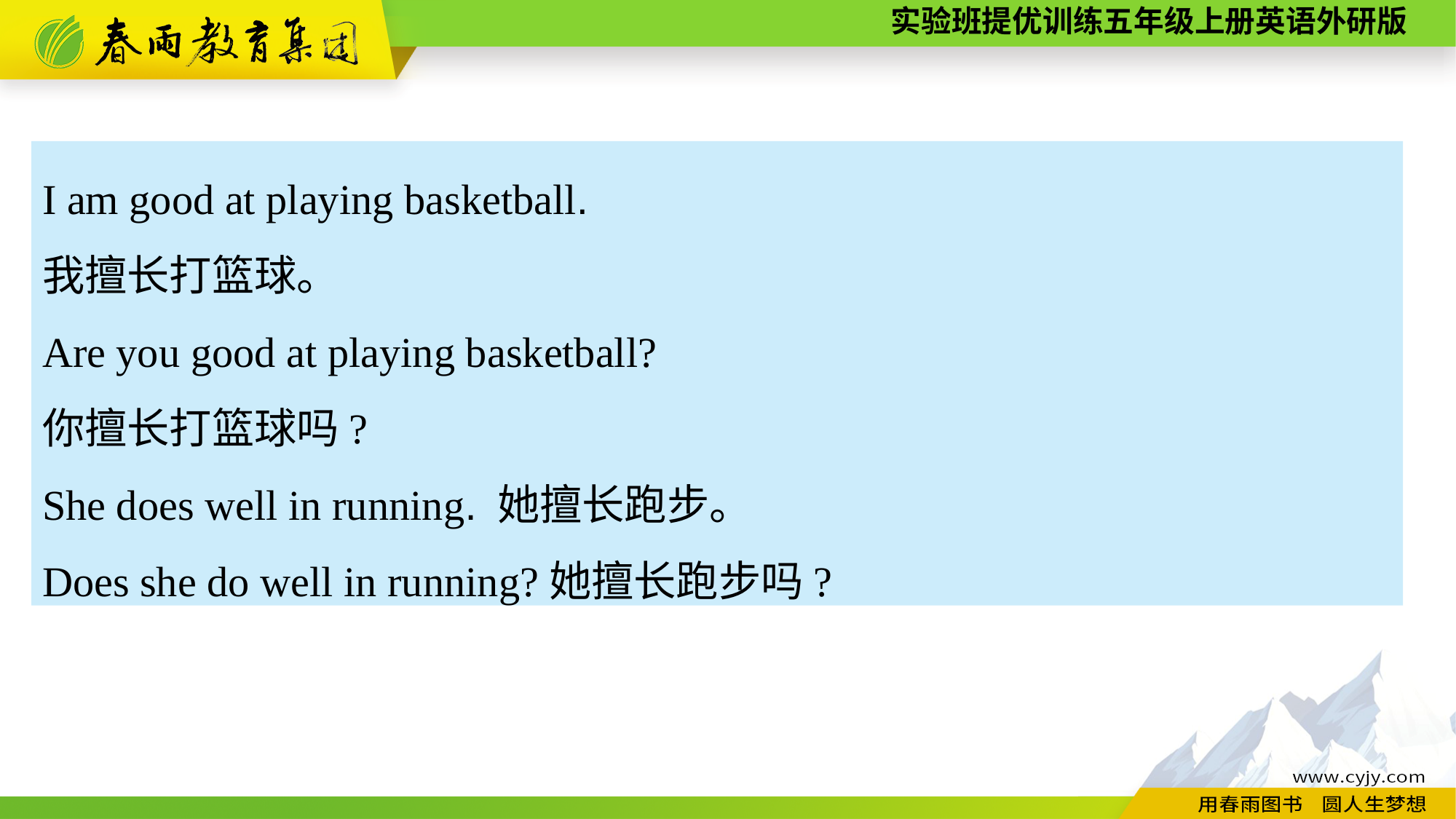

I am good at playing basketball.
我擅长打篮球。
Are you good at playing basketball?
你擅长打篮球吗?
She does well in running. 她擅长跑步。
Does she do well in running?她擅长跑步吗?